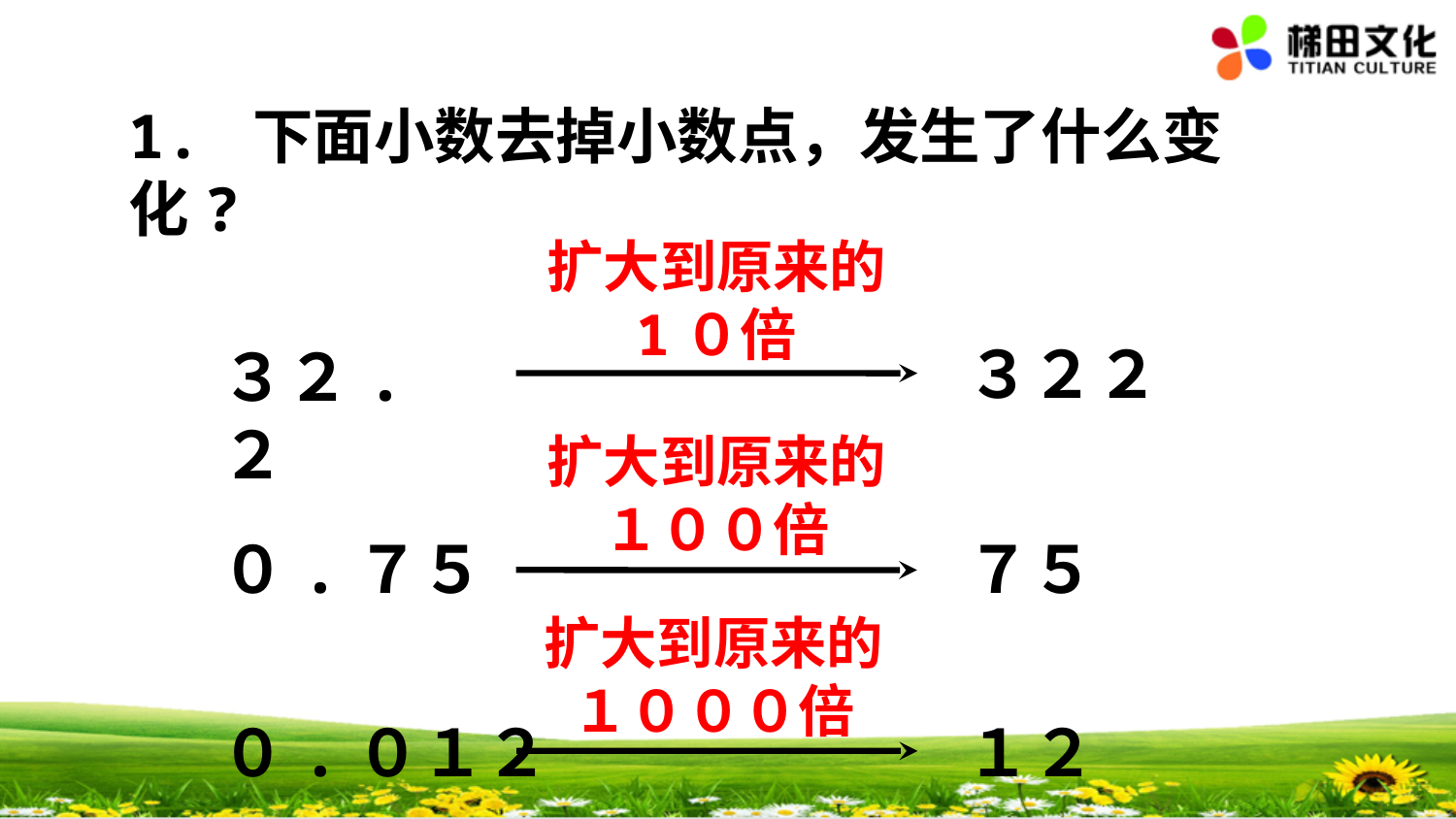

1. 下面小数去掉小数点，发生了什么变化?
扩大到原来的 1０倍
扩大到原来的 １００倍
扩大到原来的１０００倍
３２２
３２.２
０.７５
７５
０.０１２
１２